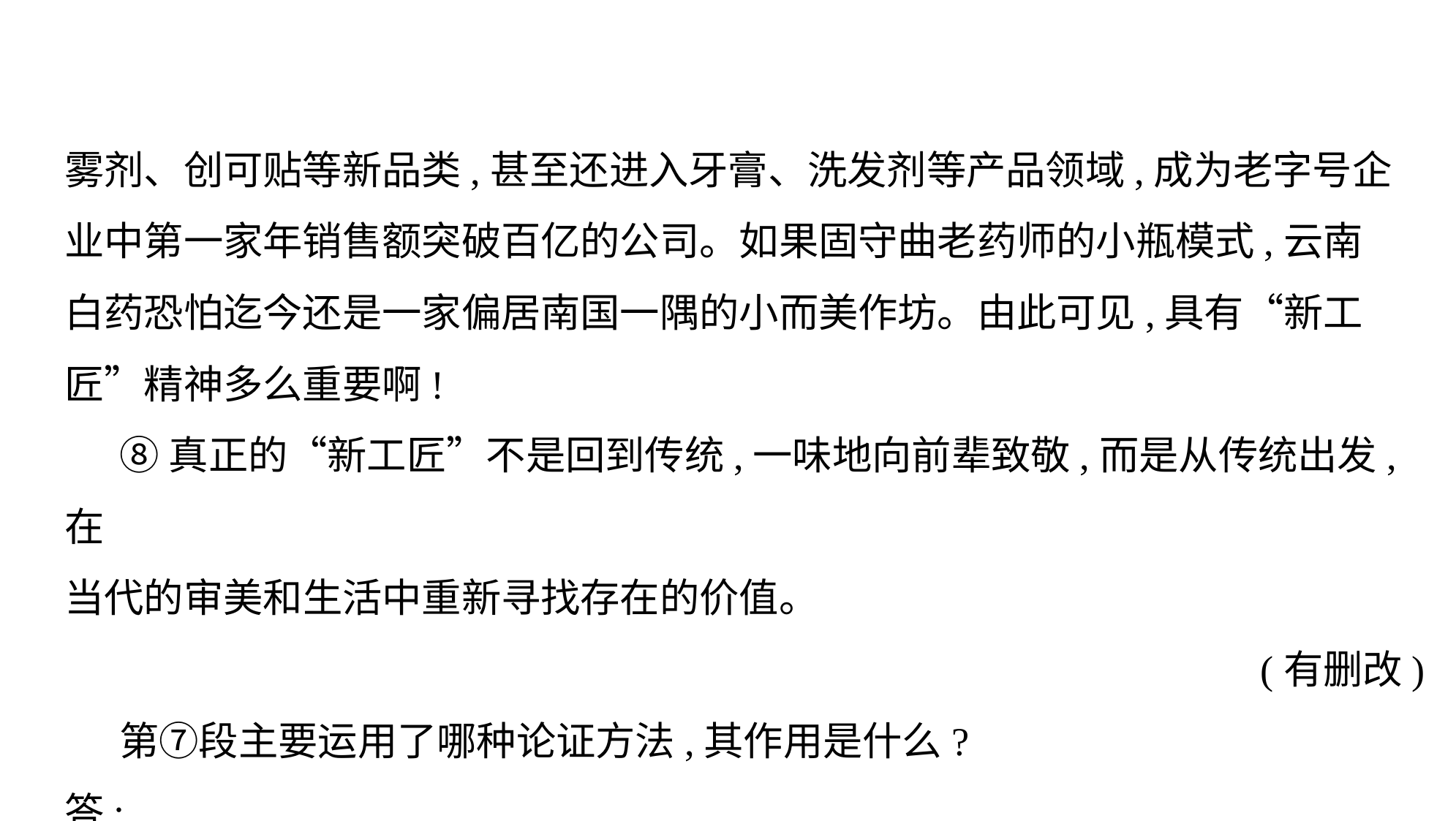

雾剂、创可贴等新品类,甚至还进入牙膏、洗发剂等产品领域,成为老字号企
业中第一家年销售额突破百亿的公司。如果固守曲老药师的小瓶模式,云南
白药恐怕迄今还是一家偏居南国一隅的小而美作坊。由此可见,具有“新工
匠”精神多么重要啊!
⑧真正的“新工匠”不是回到传统,一味地向前辈致敬,而是从传统出发,在
当代的审美和生活中重新寻找存在的价值。
(有删改)
第⑦段主要运用了哪种论证方法,其作用是什么?
答: